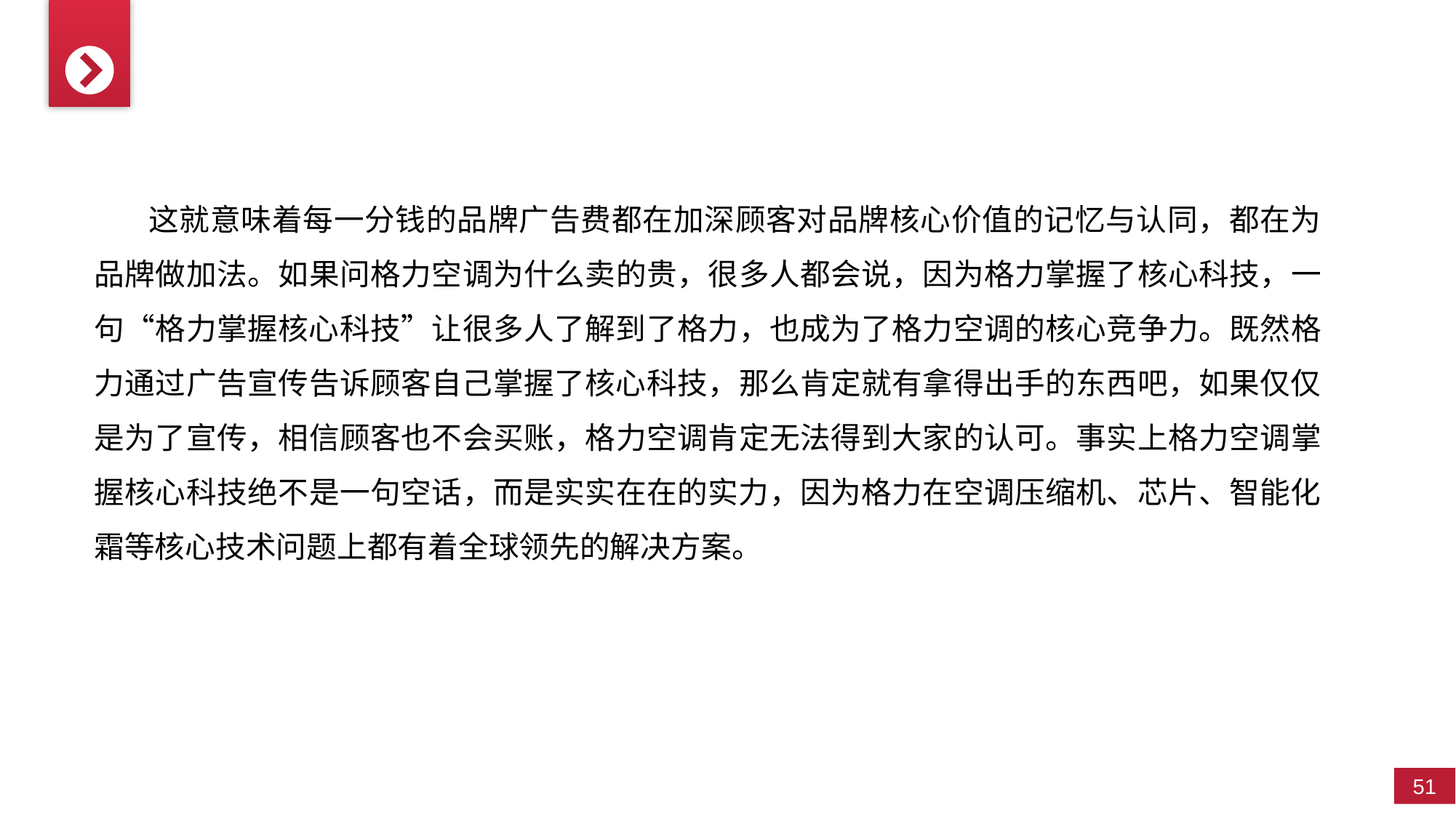

这就意味着每一分钱的品牌广告费都在加深顾客对品牌核心价值的记忆与认同，都在为品牌做加法。如果问格力空调为什么卖的贵，很多人都会说，因为格力掌握了核心科技，一句“格力掌握核心科技”让很多人了解到了格力，也成为了格力空调的核心竞争力。既然格力通过广告宣传告诉顾客自己掌握了核心科技，那么肯定就有拿得出手的东西吧，如果仅仅是为了宣传，相信顾客也不会买账，格力空调肯定无法得到大家的认可。事实上格力空调掌握核心科技绝不是一句空话，而是实实在在的实力，因为格力在空调压缩机、芯片、智能化霜等核心技术问题上都有着全球领先的解决方案。